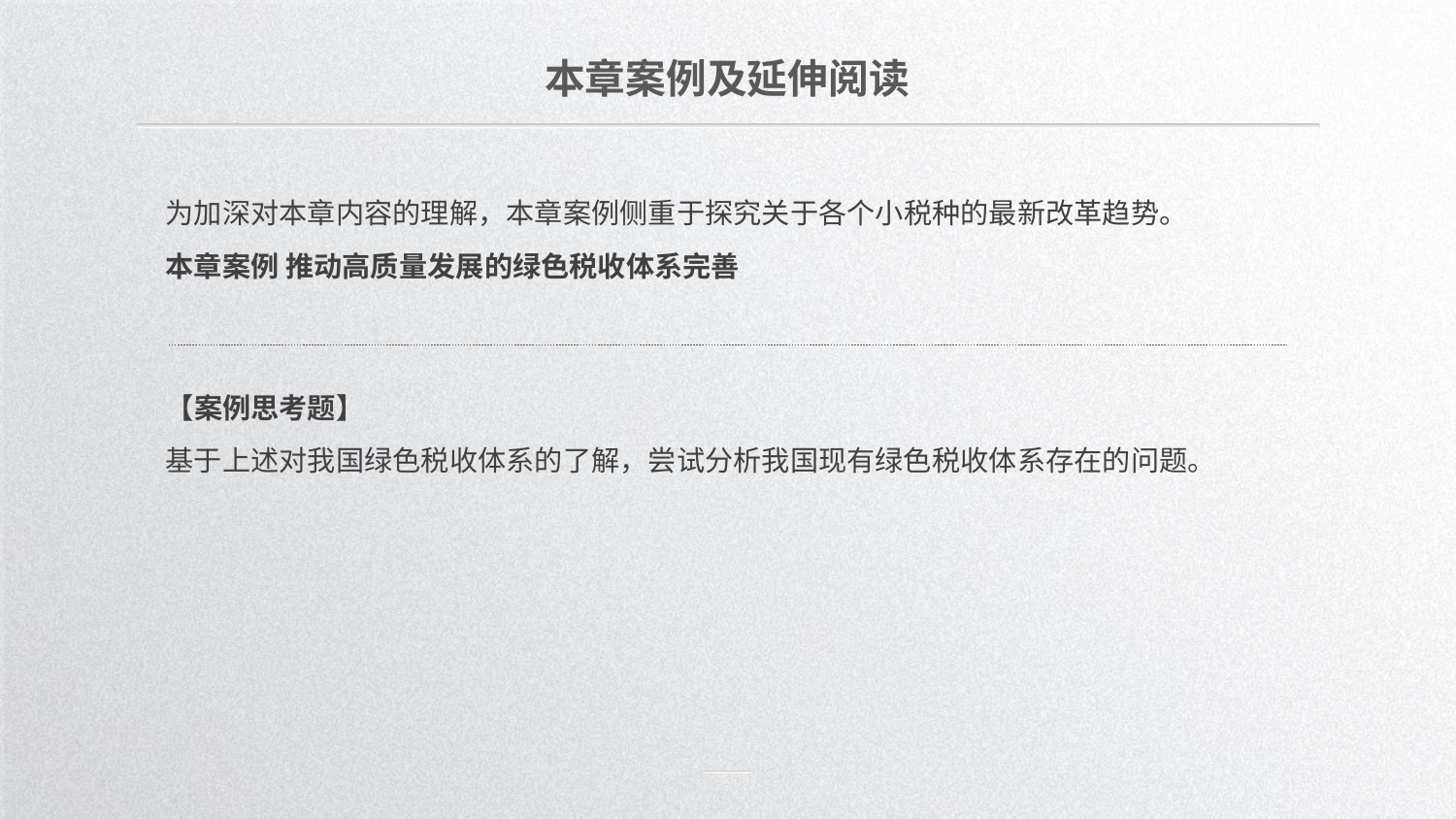

本章案例及延伸阅读
为加深对本章内容的理解，本章案例侧重于探究关于各个小税种的最新改革趋势。
本章案例 推动高质量发展的绿色税收体系完善
【案例思考题】
基于上述对我国绿色税收体系的了解，尝试分析我国现有绿色税收体系存在的问题。